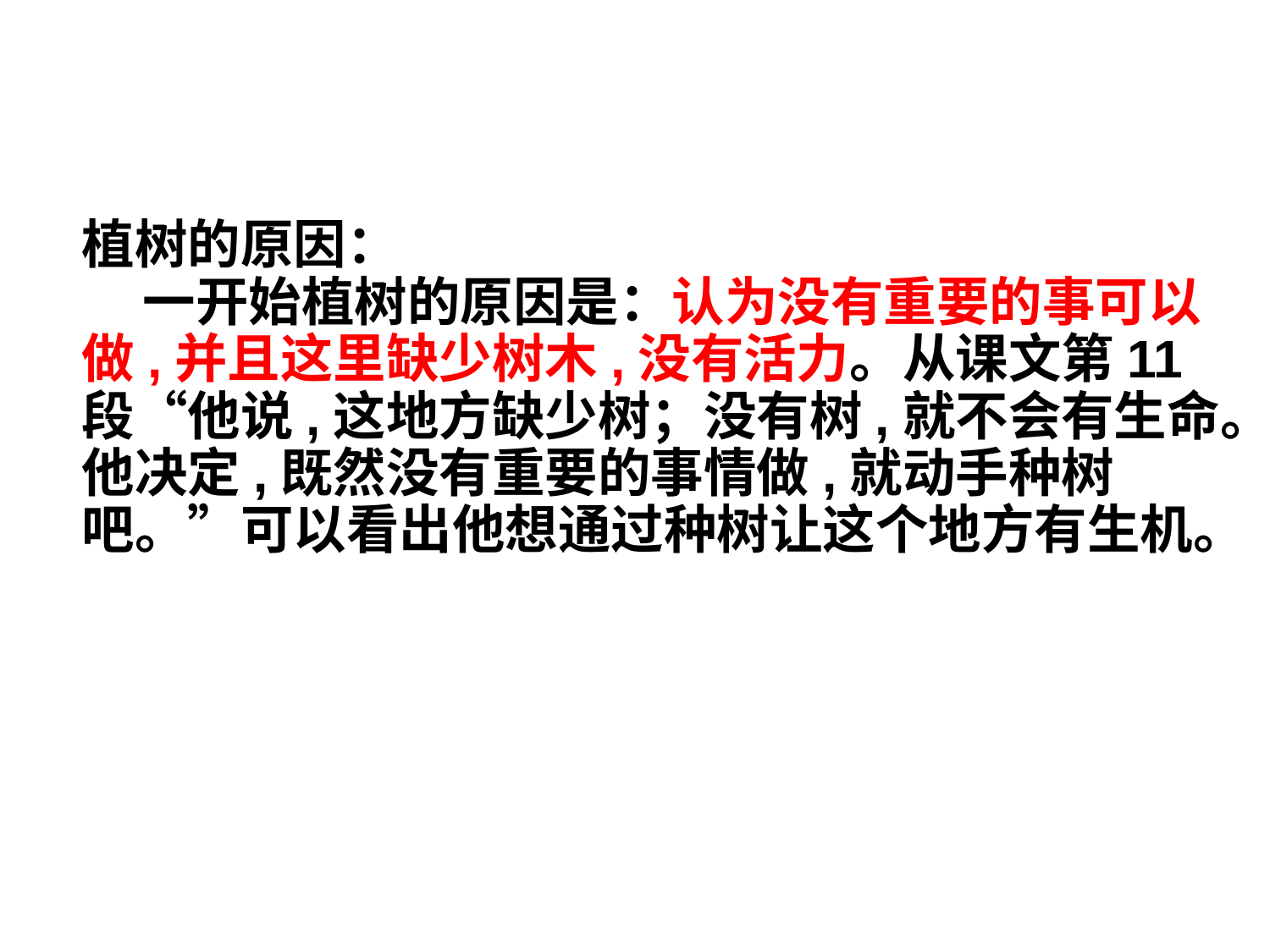

植树的原因：
    一开始植树的原因是：认为没有重要的事可以做,并且这里缺少树木,没有活力。从课文第11段“他说,这地方缺少树；没有树,就不会有生命。他决定,既然没有重要的事情做,就动手种树吧。”可以看出他想通过种树让这个地方有生机。